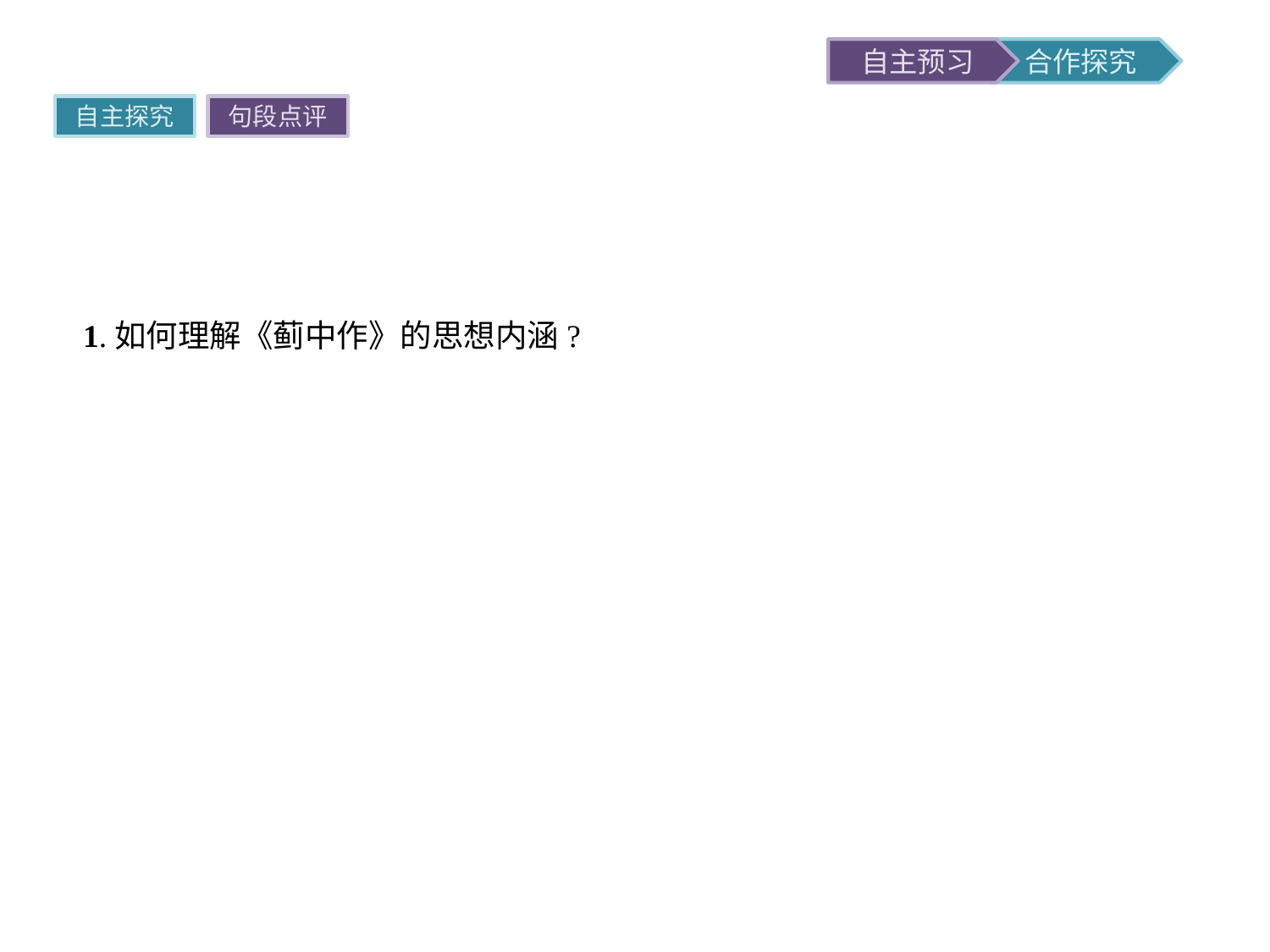

自主探究
句段点评
1.如何理解《蓟中作》的思想内涵?
提示:此诗描写了边境的荒凉、边患的严重,抨击了统治阶级的失策,同时也抒发了“安边”的壮志难酬的巨大悲愤,是高适第二次出塞到蓟北的代表作之一,内容含蕴深广;艺术上叙事写景,形象逼真,衬托出壮烈的情怀。议论抒情,出言深睿精警,意绪起伏捭阖,透射出诗人强烈的愤懑和不愿同流合污的凛凛风仪。全诗语言看似平淡质朴,但由于“感赏之情,殆出常表”(徐献忠《唐诗品》),同样具有摄人心魄的艺术魅力。